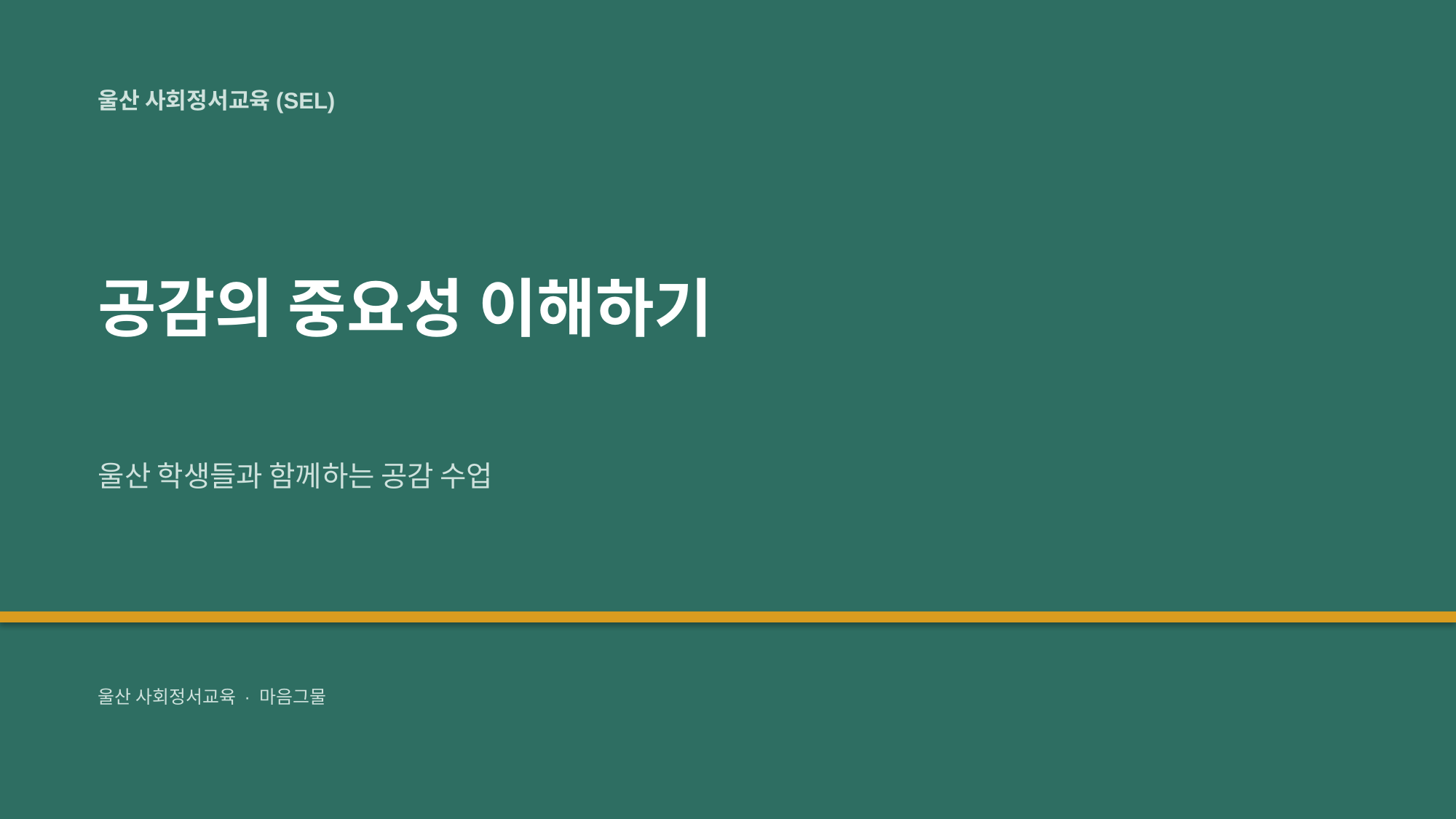

울산 사회정서교육(SEL)
공감의 중요성 이해하기
울산 학생들과 함께하는 공감 수업

울산 사회정서교육 · 마음그물